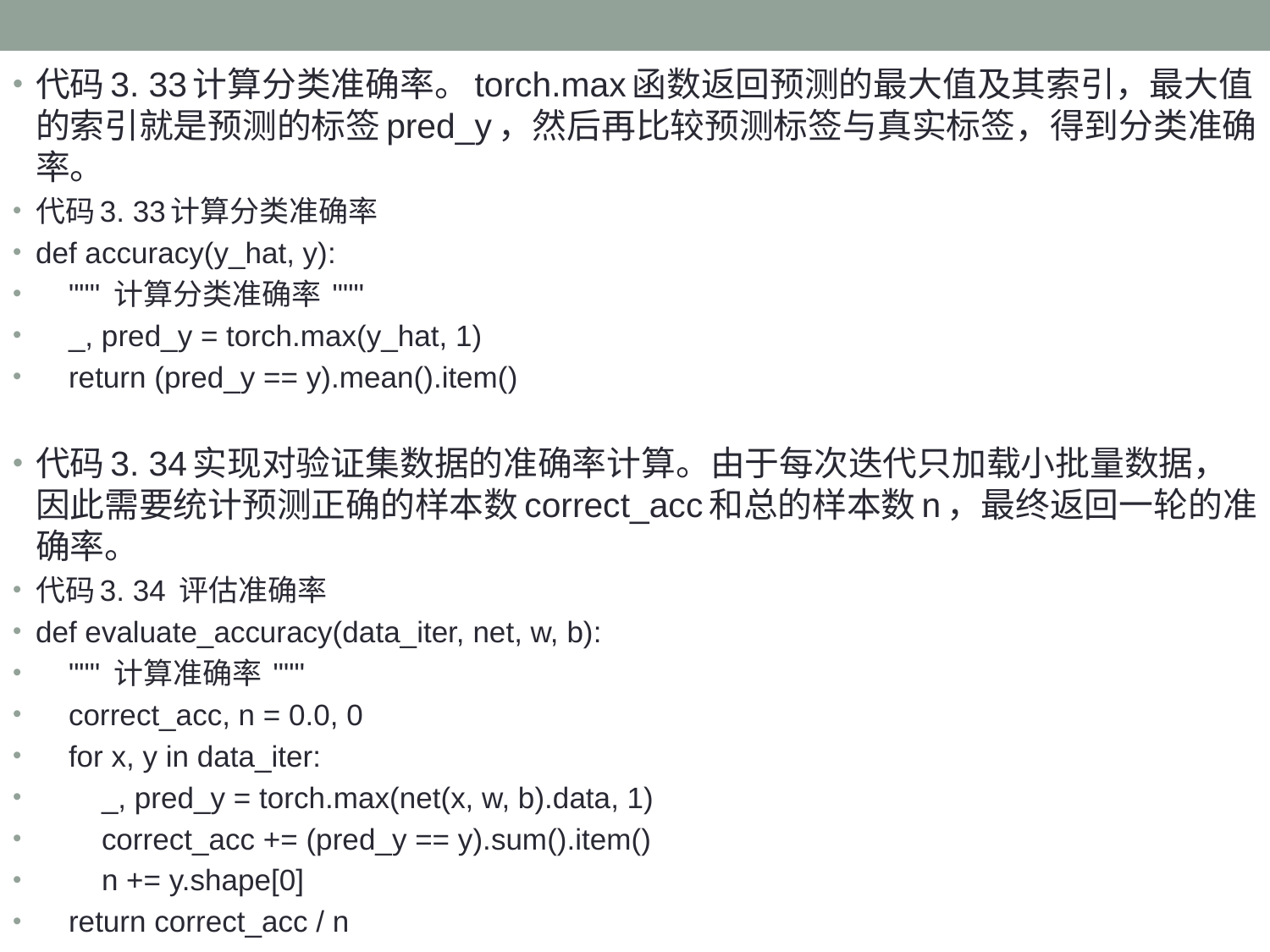

代码3. 33计算分类准确率。torch.max函数返回预测的最大值及其索引，最大值的索引就是预测的标签pred_y，然后再比较预测标签与真实标签，得到分类准确率。
代码3. 33计算分类准确率
def accuracy(y_hat, y):
    """ 计算分类准确率 """
    _, pred_y = torch.max(y_hat, 1)
    return (pred_y == y).mean().item()

代码3. 34实现对验证集数据的准确率计算。由于每次迭代只加载小批量数据，因此需要统计预测正确的样本数correct_acc和总的样本数n，最终返回一轮的准确率。
代码3. 34 评估准确率
def evaluate_accuracy(data_iter, net, w, b):
    """ 计算准确率 """
    correct_acc, n = 0.0, 0
    for x, y in data_iter:
        _, pred_y = torch.max(net(x, w, b).data, 1)
        correct_acc += (pred_y == y).sum().item()
        n += y.shape[0]
    return correct_acc / n